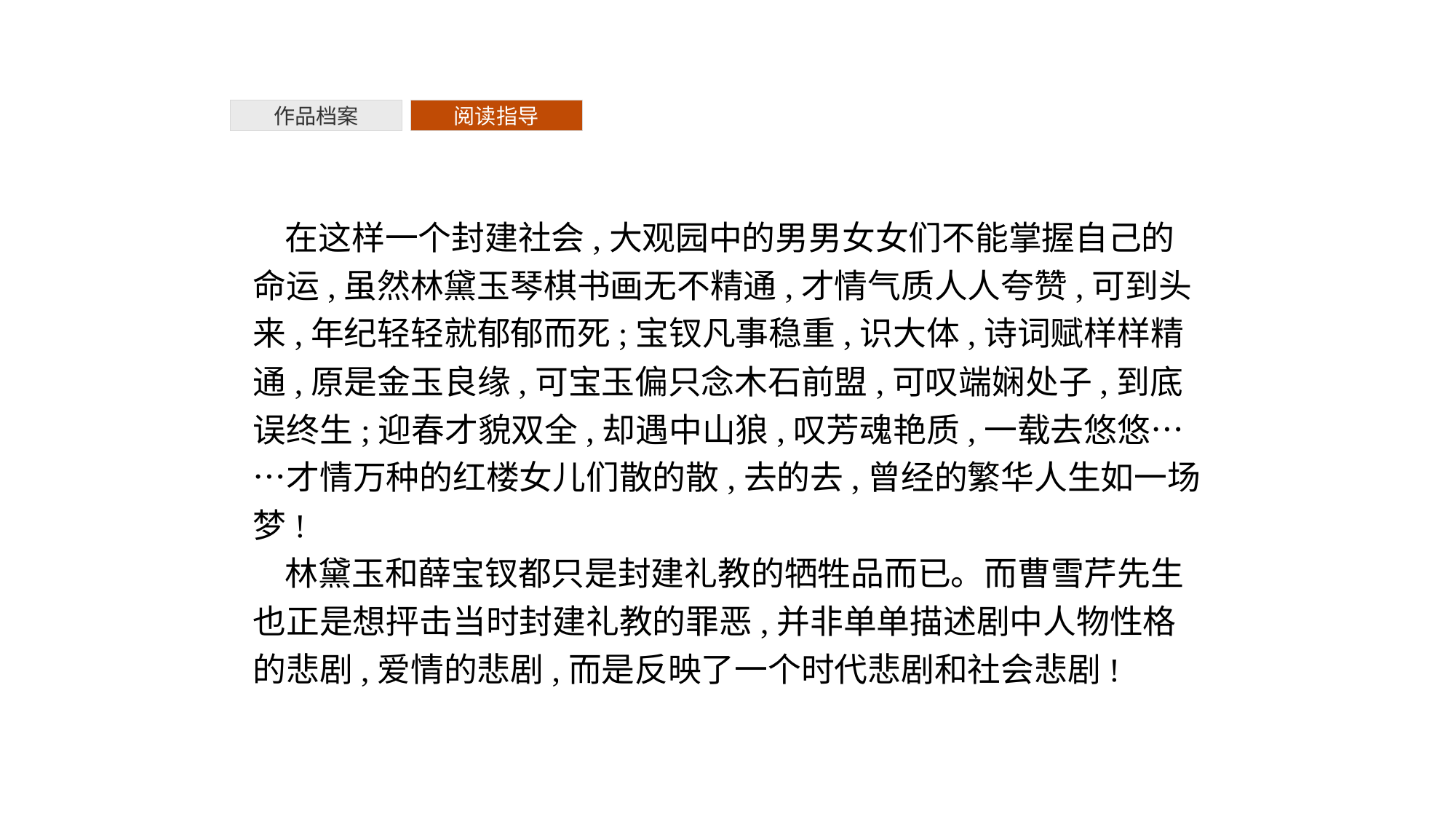

作品档案
阅读指导
在这样一个封建社会,大观园中的男男女女们不能掌握自己的命运,虽然林黛玉琴棋书画无不精通,才情气质人人夸赞,可到头来,年纪轻轻就郁郁而死;宝钗凡事稳重,识大体,诗词赋样样精通,原是金玉良缘,可宝玉偏只念木石前盟,可叹端娴处子,到底误终生;迎春才貌双全,却遇中山狼,叹芳魂艳质,一载去悠悠……才情万种的红楼女儿们散的散,去的去,曾经的繁华人生如一场梦!
林黛玉和薛宝钗都只是封建礼教的牺牲品而已。而曹雪芹先生也正是想抨击当时封建礼教的罪恶,并非单单描述剧中人物性格的悲剧,爱情的悲剧,而是反映了一个时代悲剧和社会悲剧!